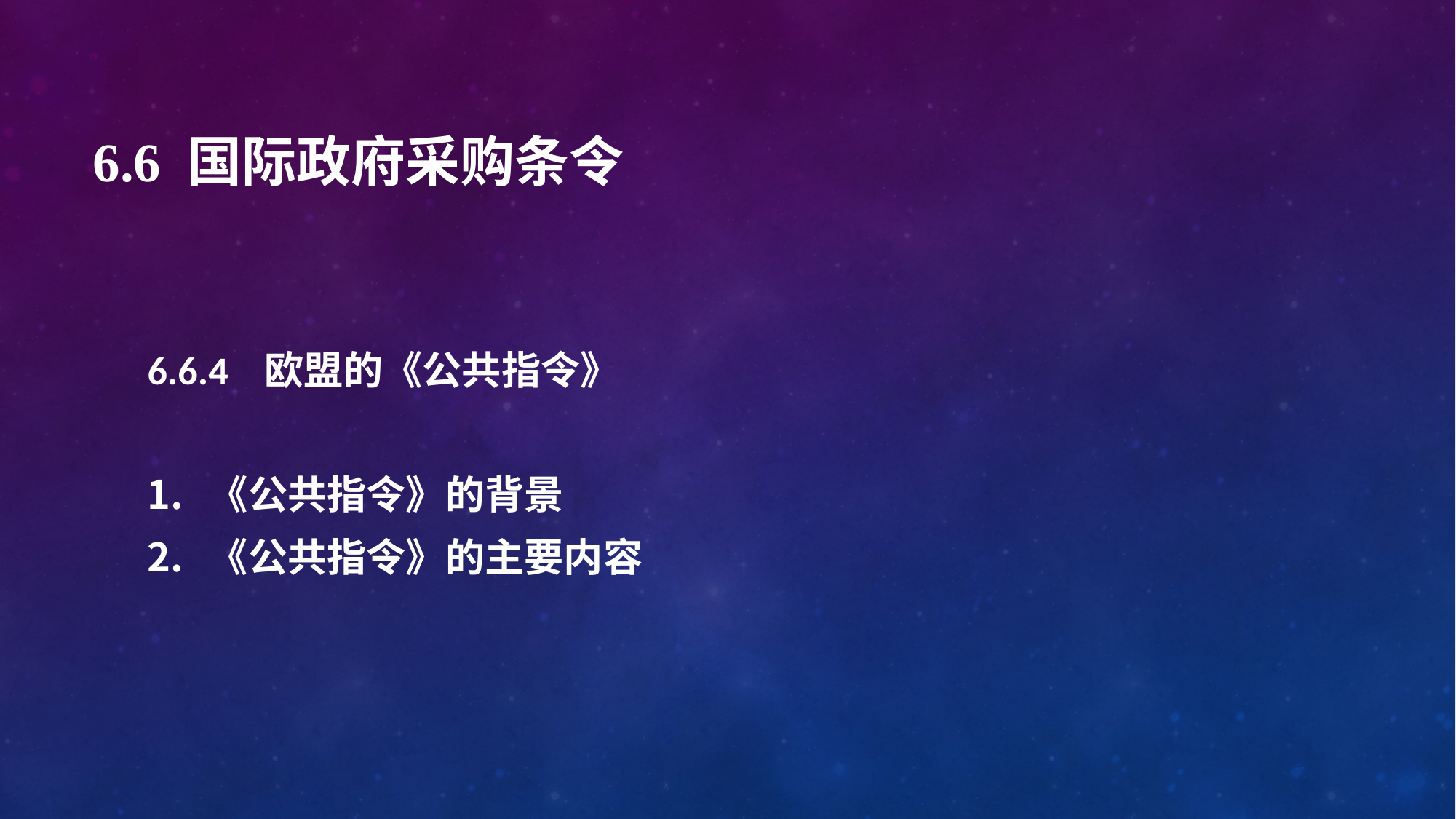

# 6.6 国际政府采购条令
6.6.4   欧盟的《公共指令》

《公共指令》的背景
《公共指令》的主要内容